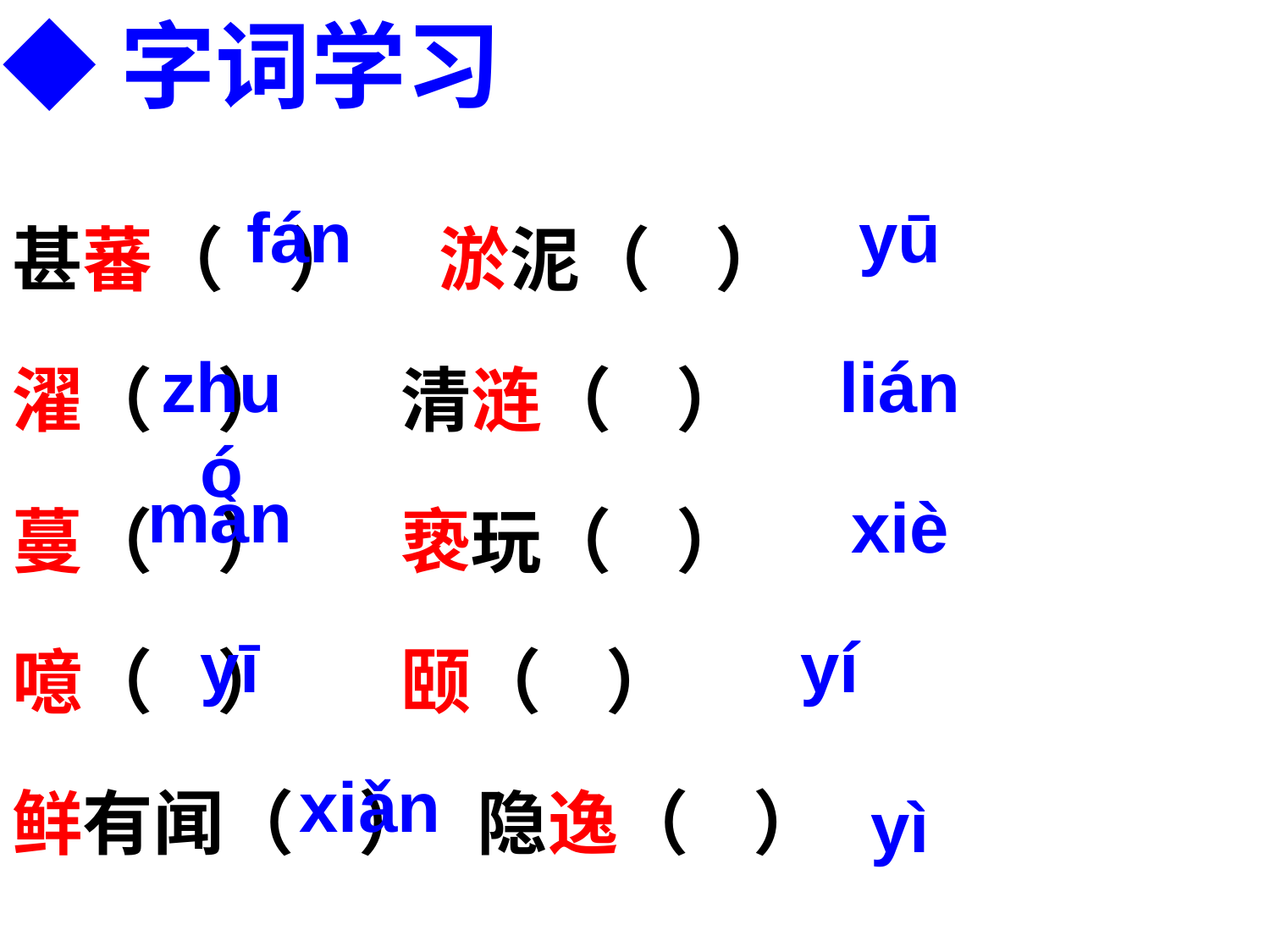

◆字词学习
甚蕃（    ）     淤泥（    ）
濯（    ）       清涟（    ）
蔓（    ）       亵玩（    ）
噫（    ）       颐（    ）
鲜有闻（    ）   隐逸（    ）
fán
yū
zhuó
lián
màn
xiè
yī
yí
xiǎn
yì